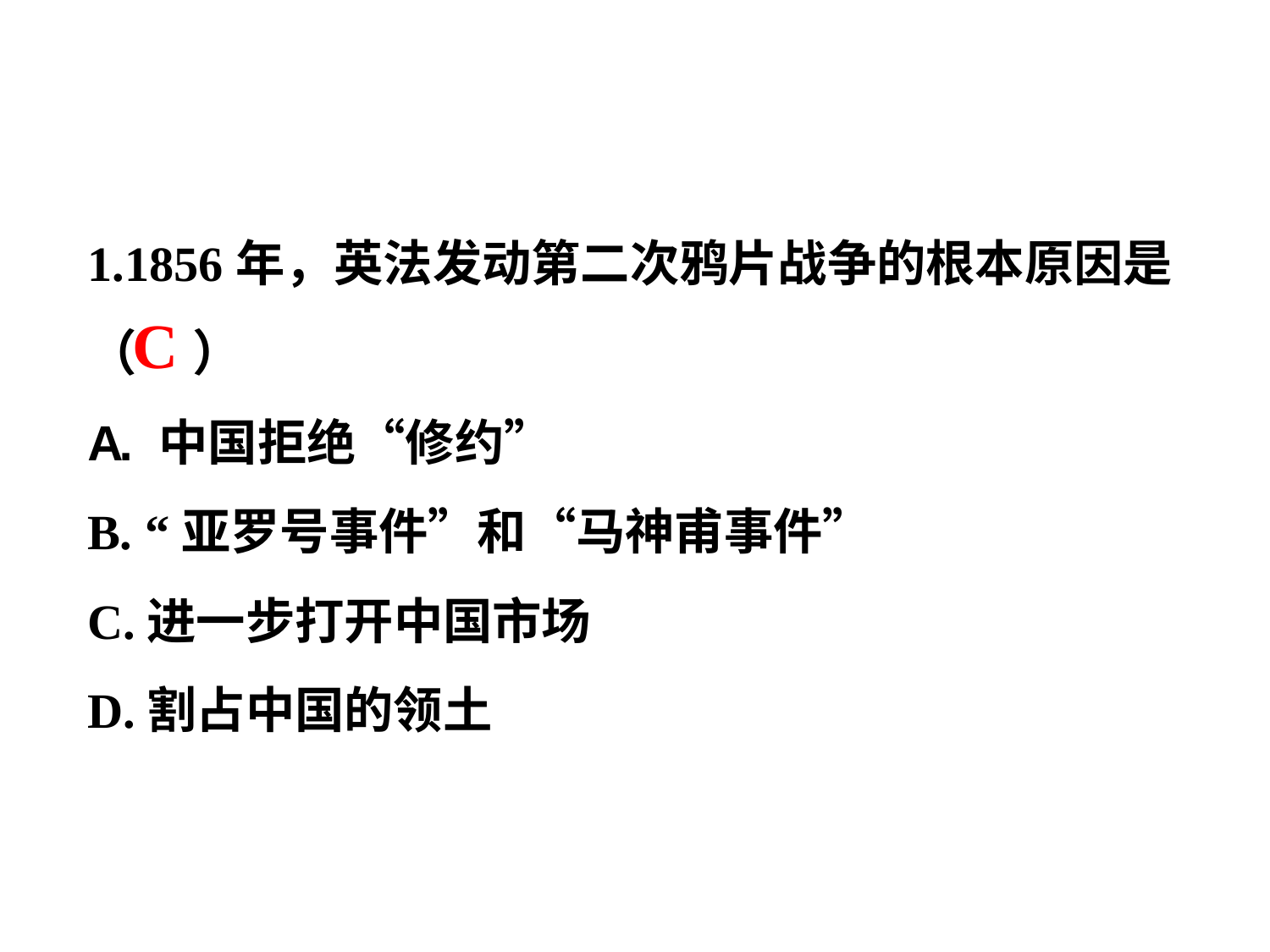

1.1856年，英法发动第二次鸦片战争的根本原因是（     ）
中国拒绝“修约”
B. “亚罗号事件”和“马神甫事件”
C.进一步打开中国市场
D.割占中国的领土
  C